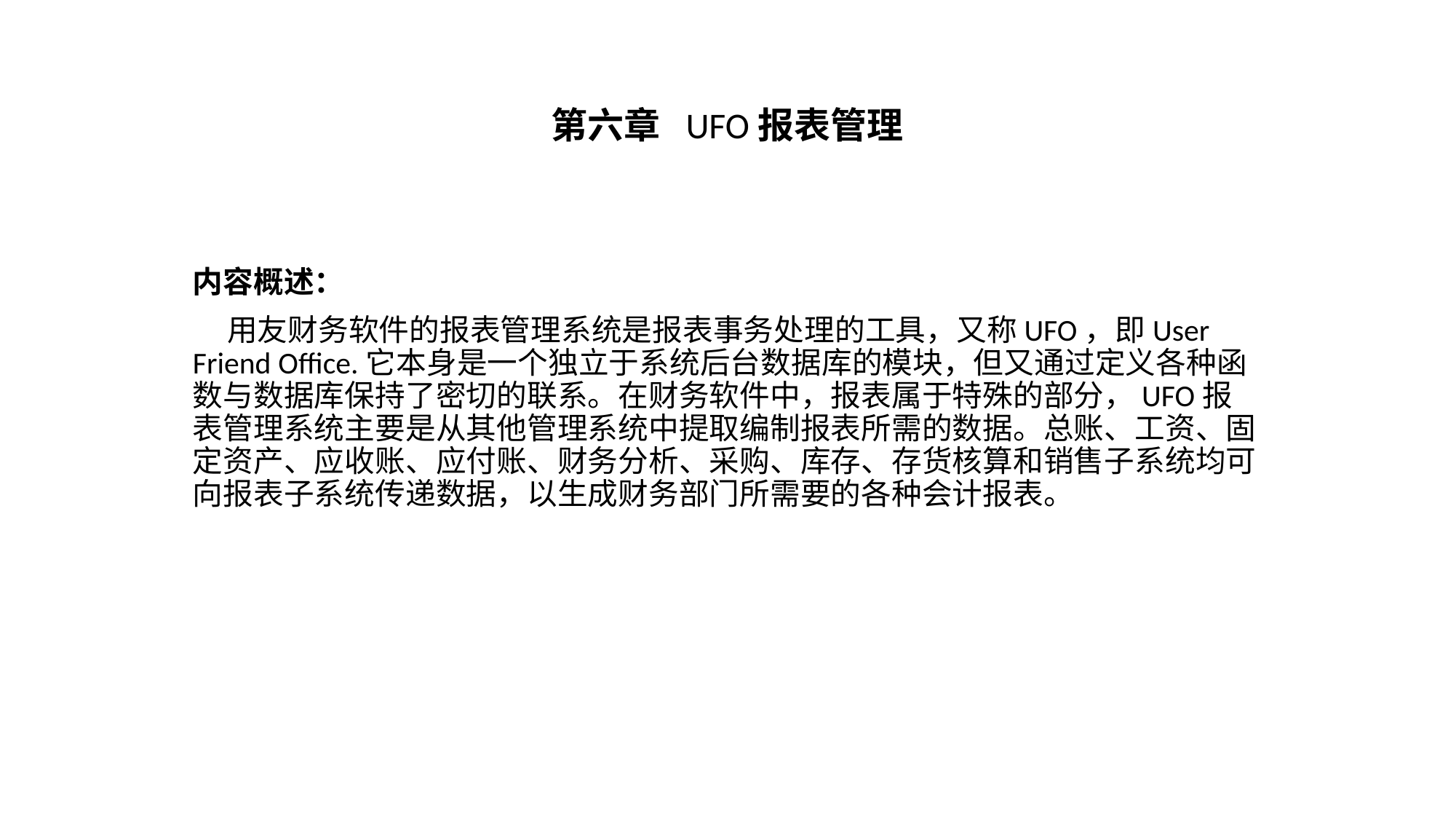

# 第六章  UFO报表管理

内容概述：
    用友财务软件的报表管理系统是报表事务处理的工具，又称UFO，即User Friend Office.它本身是一个独立于系统后台数据库的模块，但又通过定义各种函数与数据库保持了密切的联系。在财务软件中，报表属于特殊的部分，UFO报表管理系统主要是从其他管理系统中提取编制报表所需的数据。总账、工资、固定资产、应收账、应付账、财务分析、采购、库存、存货核算和销售子系统均可向报表子系统传递数据，以生成财务部门所需要的各种会计报表。